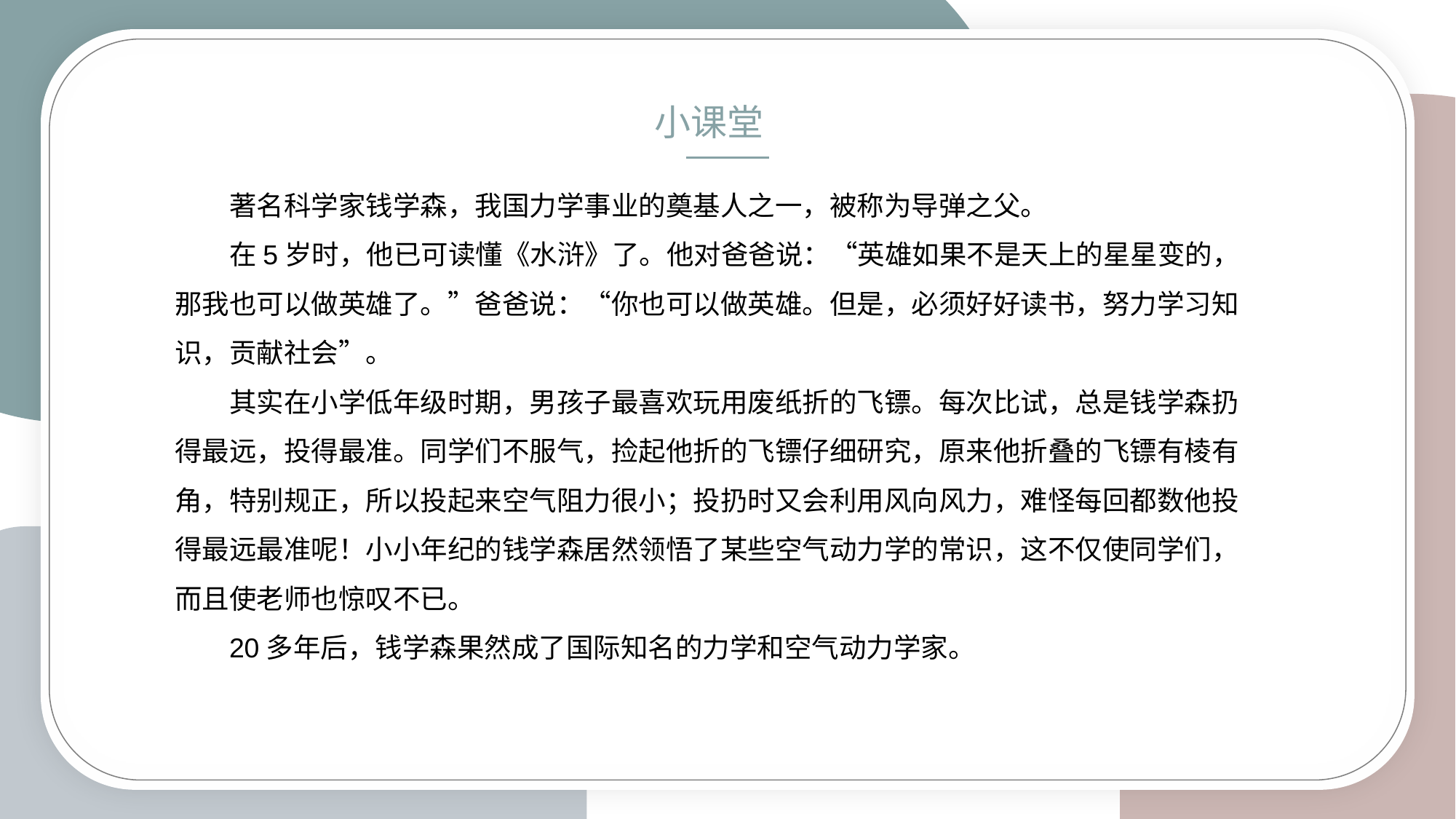

小课堂

著名科学家钱学森，我国力学事业的奠基人之一，被称为导弹之父。
在5岁时，他已可读懂《水浒》了。他对爸爸说：“英雄如果不是天上的星星变的，那我也可以做英雄了。”爸爸说：“你也可以做英雄。但是，必须好好读书，努力学习知识，贡献社会”。
其实在小学低年级时期，男孩子最喜欢玩用废纸折的飞镖。每次比试，总是钱学森扔得最远，投得最准。同学们不服气，捡起他折的飞镖仔细研究，原来他折叠的飞镖有棱有角，特别规正，所以投起来空气阻力很小；投扔时又会利用风向风力，难怪每回都数他投得最远最准呢！小小年纪的钱学森居然领悟了某些空气动力学的常识，这不仅使同学们，而且使老师也惊叹不已。
20多年后，钱学森果然成了国际知名的力学和空气动力学家。